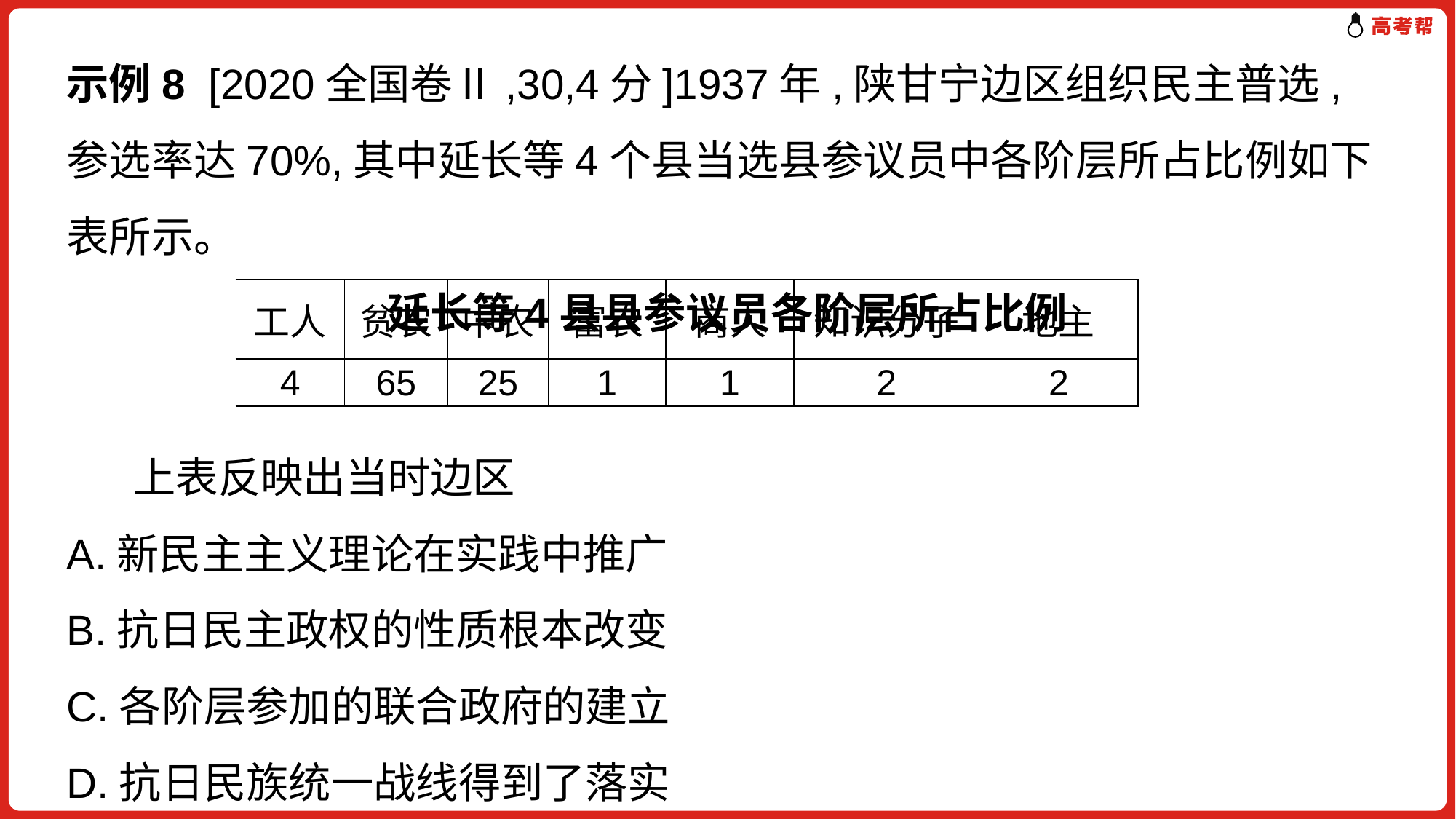

示例8  [2020全国卷Ⅱ,30,4分]1937年,陕甘宁边区组织民主普选,参选率达70%,其中延长等4个县当选县参议员中各阶层所占比例如下表所示。
延长等4县县参议员各阶层所占比例
| 工人 | 贫农 | 中农 | 富农 | 商人 | 知识分子 | 地主 |
| --- | --- | --- | --- | --- | --- | --- |
| 4 | 65 | 25 | 1 | 1 | 2 | 2 |
      上表反映出当时边区
A.新民主主义理论在实践中推广
B.抗日民主政权的性质根本改变
C.各阶层参加的联合政府的建立
D.抗日民族统一战线得到了落实